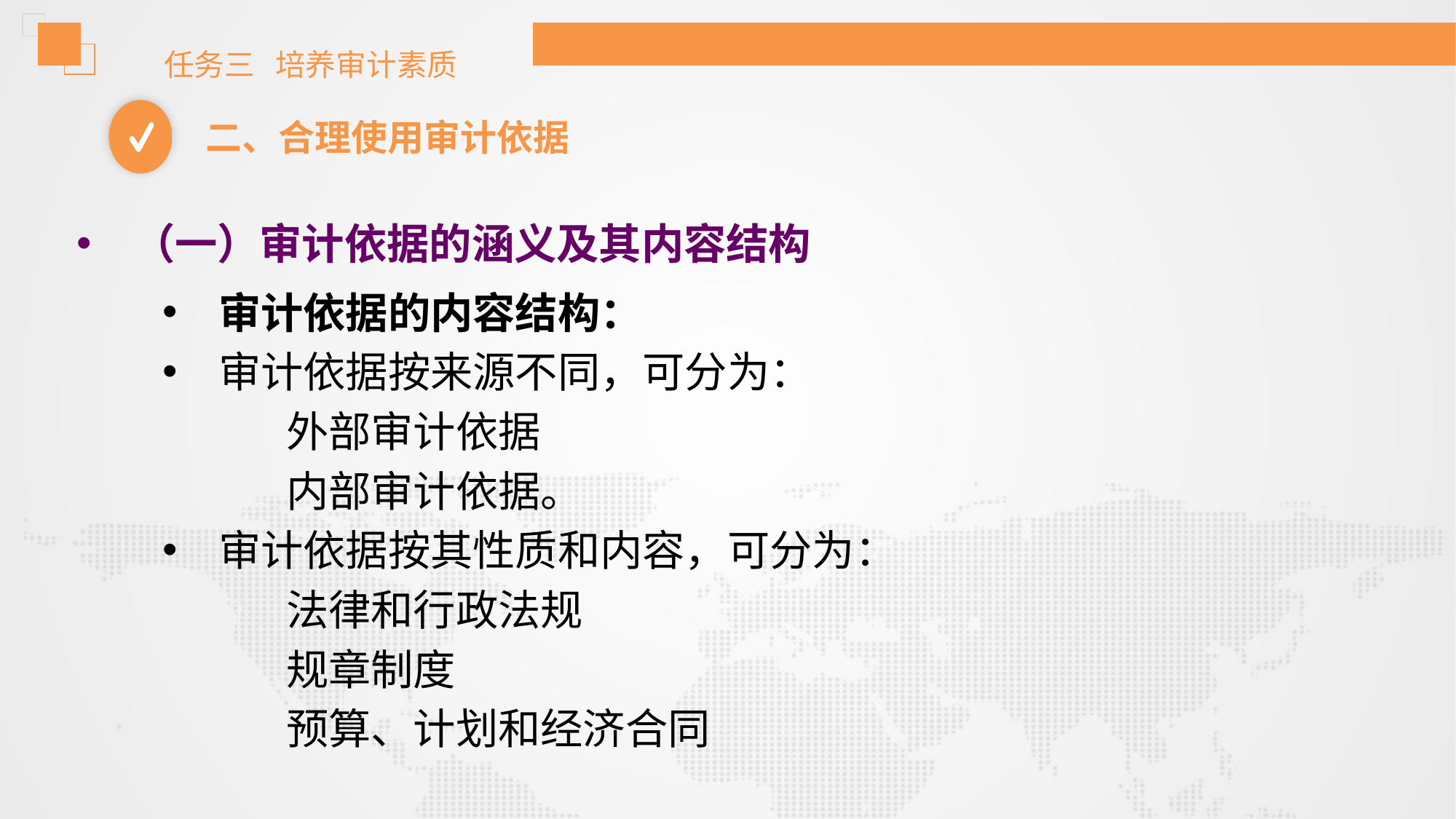

任务三   培养审计素质

二、合理使用审计依据

（一）审计依据的涵义及其内容结构
审计依据的内容结构：
审计依据按来源不同，可分为：
            外部审计依据
            内部审计依据。
审计依据按其性质和内容，可分为：
            法律和行政法规
            规章制度
            预算、计划和经济合同